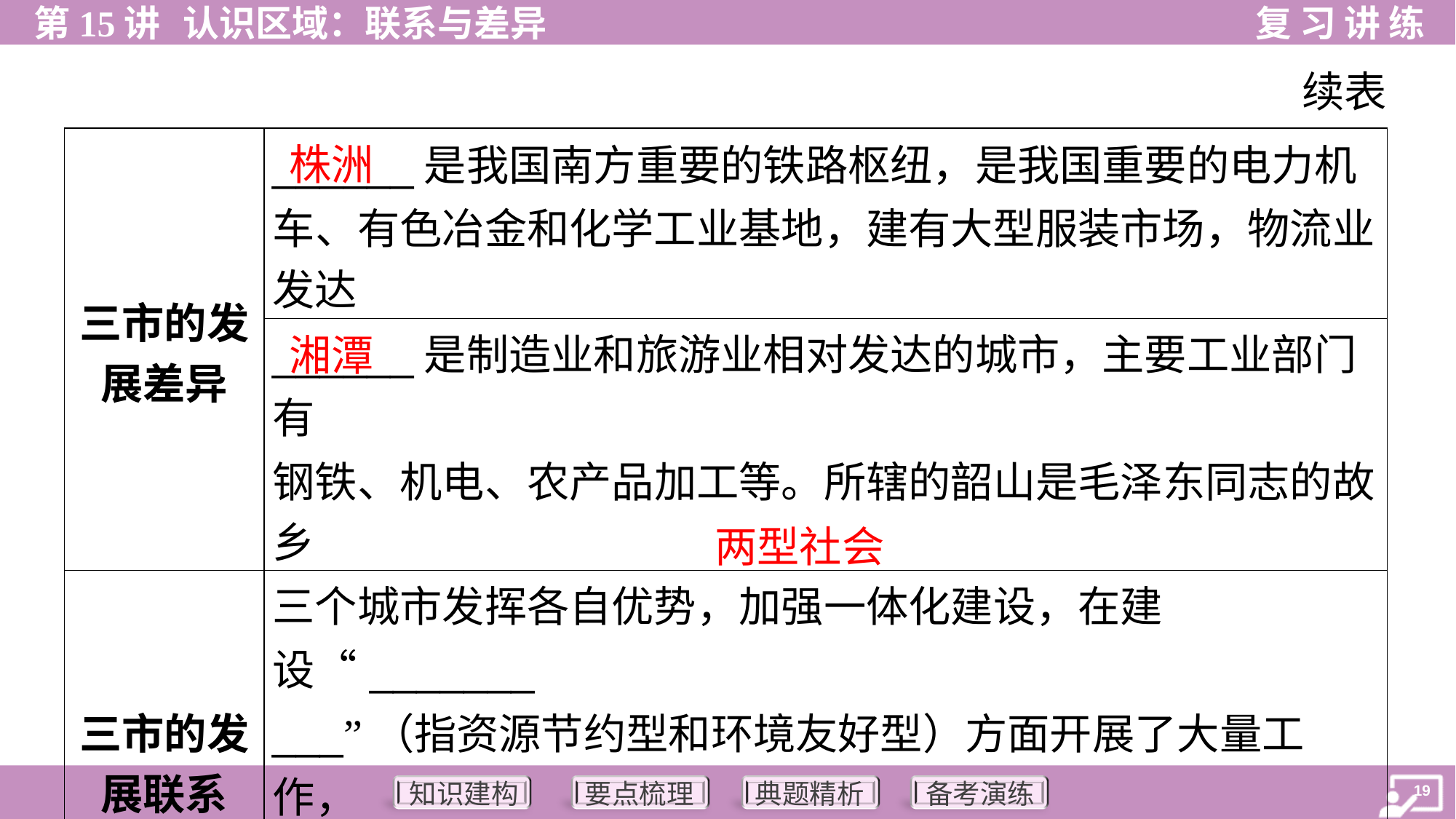

续表
| 三市的发 展差异 | \_\_\_\_\_\_是我国南方重要的铁路枢纽，是我国重要的电力机 车、有色冶金和化学工业基地，建有大型服装市场，物流业 发达 |
| --- | --- |
|  | \_\_\_\_\_\_是制造业和旅游业相对发达的城市，主要工业部门有 钢铁、机电、农产品加工等。所辖的韶山是毛泽东同志的故 乡 |
| 三市的发 展联系 | 三个城市发挥各自优势，加强一体化建设，在建设“\_\_\_\_\_\_\_ \_\_\_”（指资源节约型和环境友好型）方面开展了大量工作， 制定了高水平的发展规划，推进产业结构调整，加强环境污 染整治，生态文明理念逐步深入人心 |
株洲
湘潭
                                              两型社会